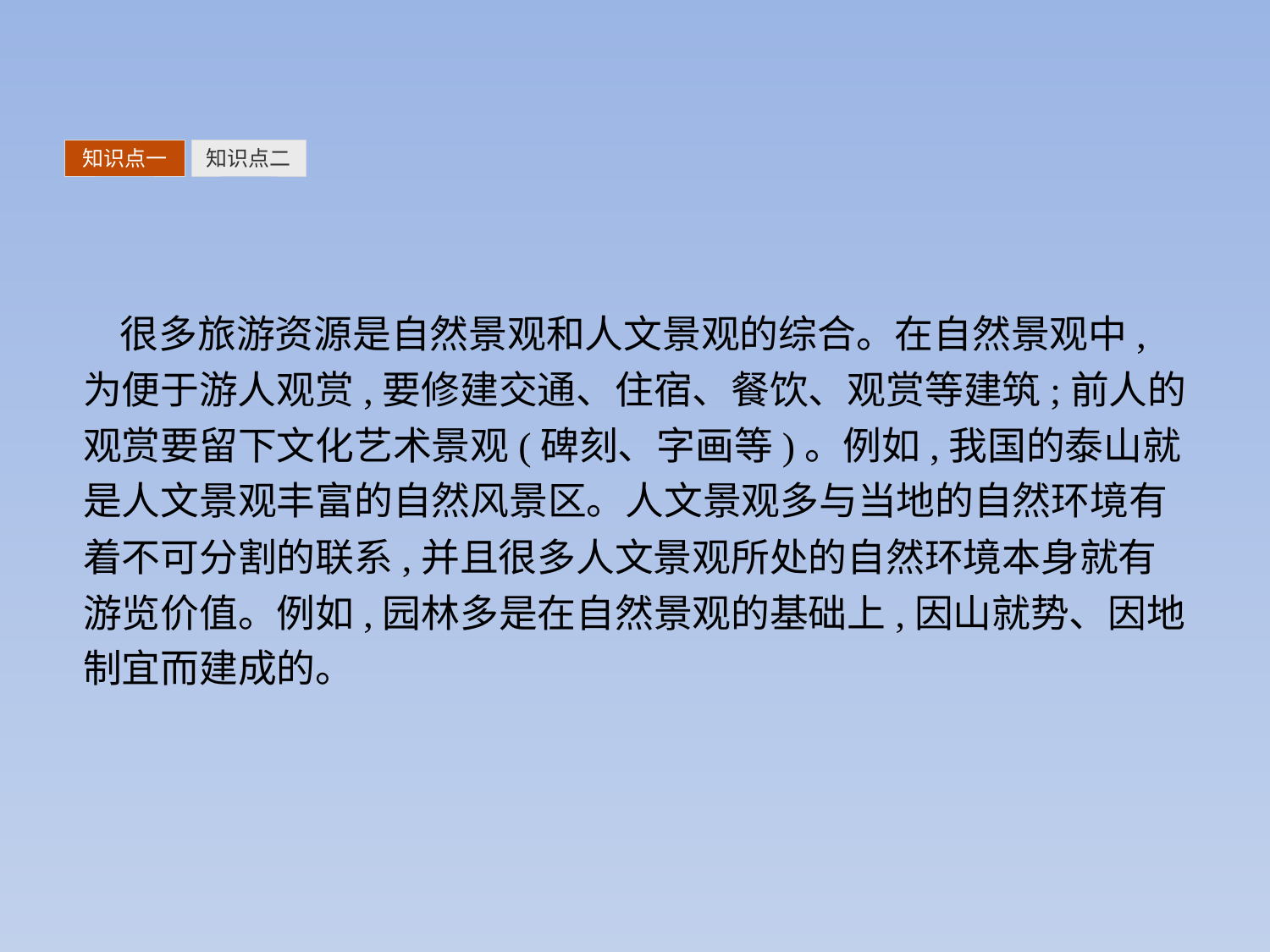

知识点一
知识点二
很多旅游资源是自然景观和人文景观的综合。在自然景观中,为便于游人观赏,要修建交通、住宿、餐饮、观赏等建筑;前人的观赏要留下文化艺术景观(碑刻、字画等)。例如,我国的泰山就是人文景观丰富的自然风景区。人文景观多与当地的自然环境有着不可分割的联系,并且很多人文景观所处的自然环境本身就有游览价值。例如,园林多是在自然景观的基础上,因山就势、因地制宜而建成的。